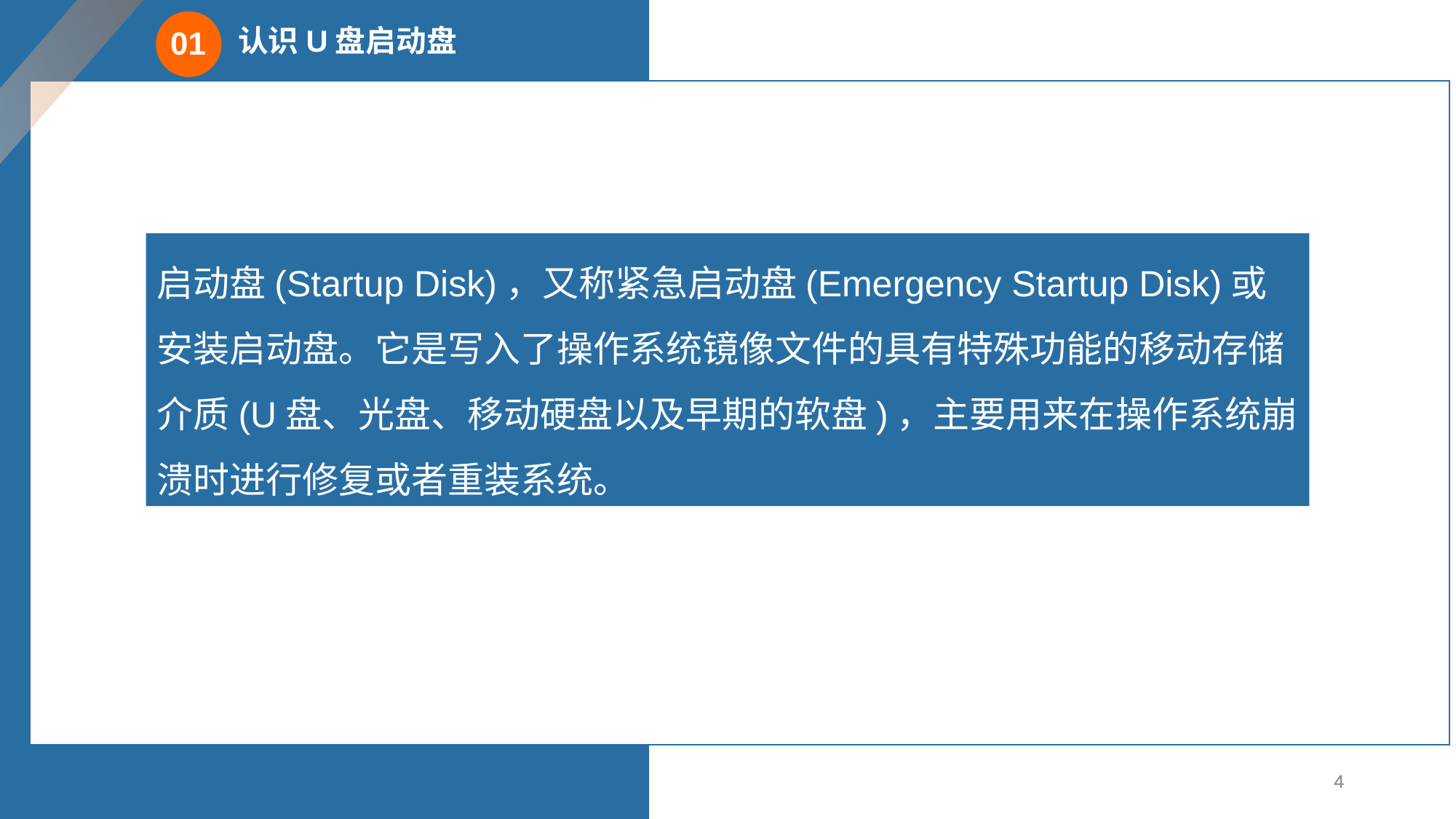

认识U盘启动盘

01
启动盘(Startup Disk)，又称紧急启动盘(Emergency Startup Disk)或安装启动盘。它是写入了操作系统镜像文件的具有特殊功能的移动存储介质(U盘、光盘、移动硬盘以及早期的软盘)，主要用来在操作系统崩溃时进行修复或者重装系统。